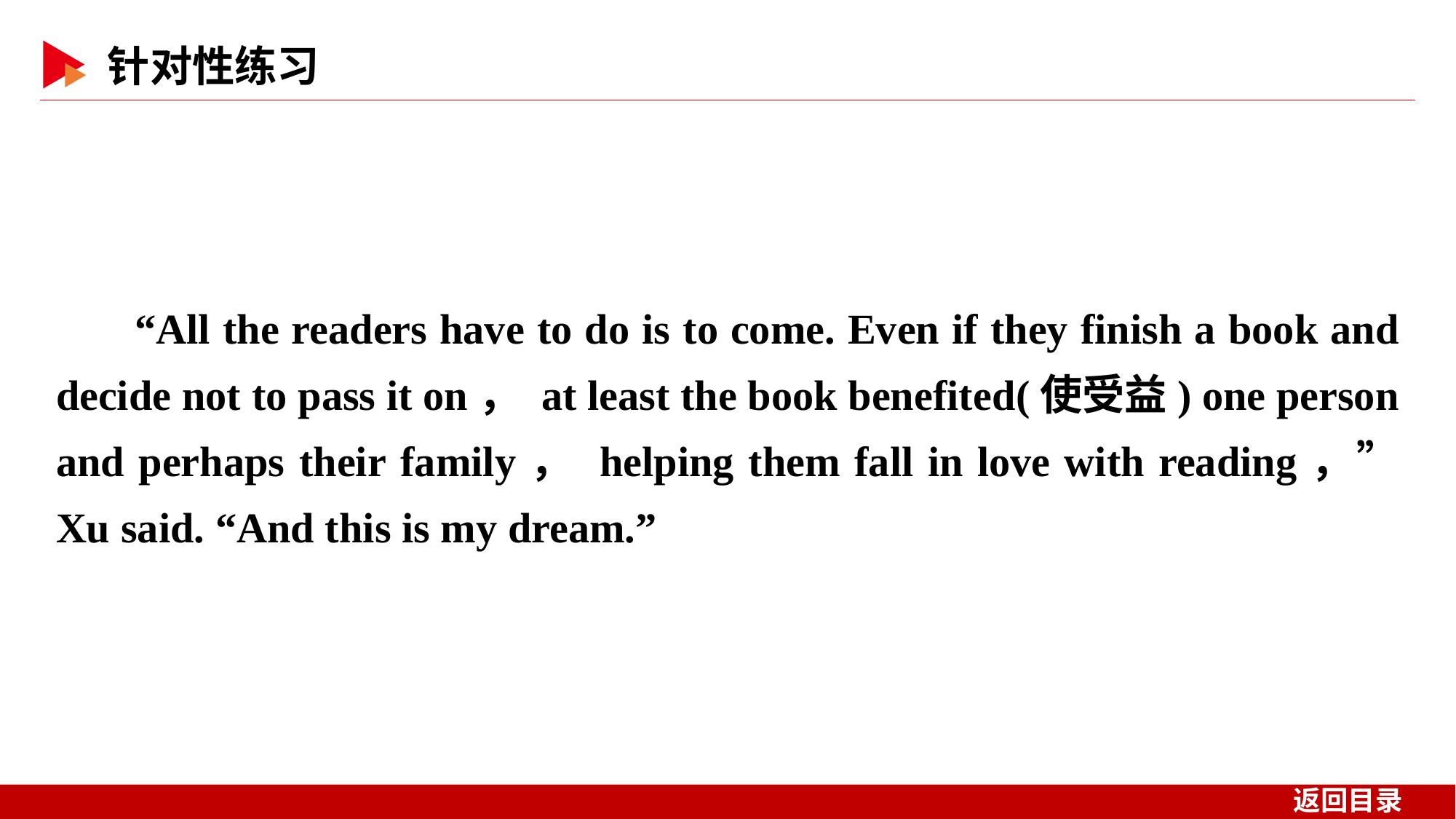

“All the readers have to do is to come. Even if they finish a book and decide not to pass it on， at least the book benefited(使受益) one person and perhaps their family， helping them fall in love with reading，” Xu said. “And this is my dream.”